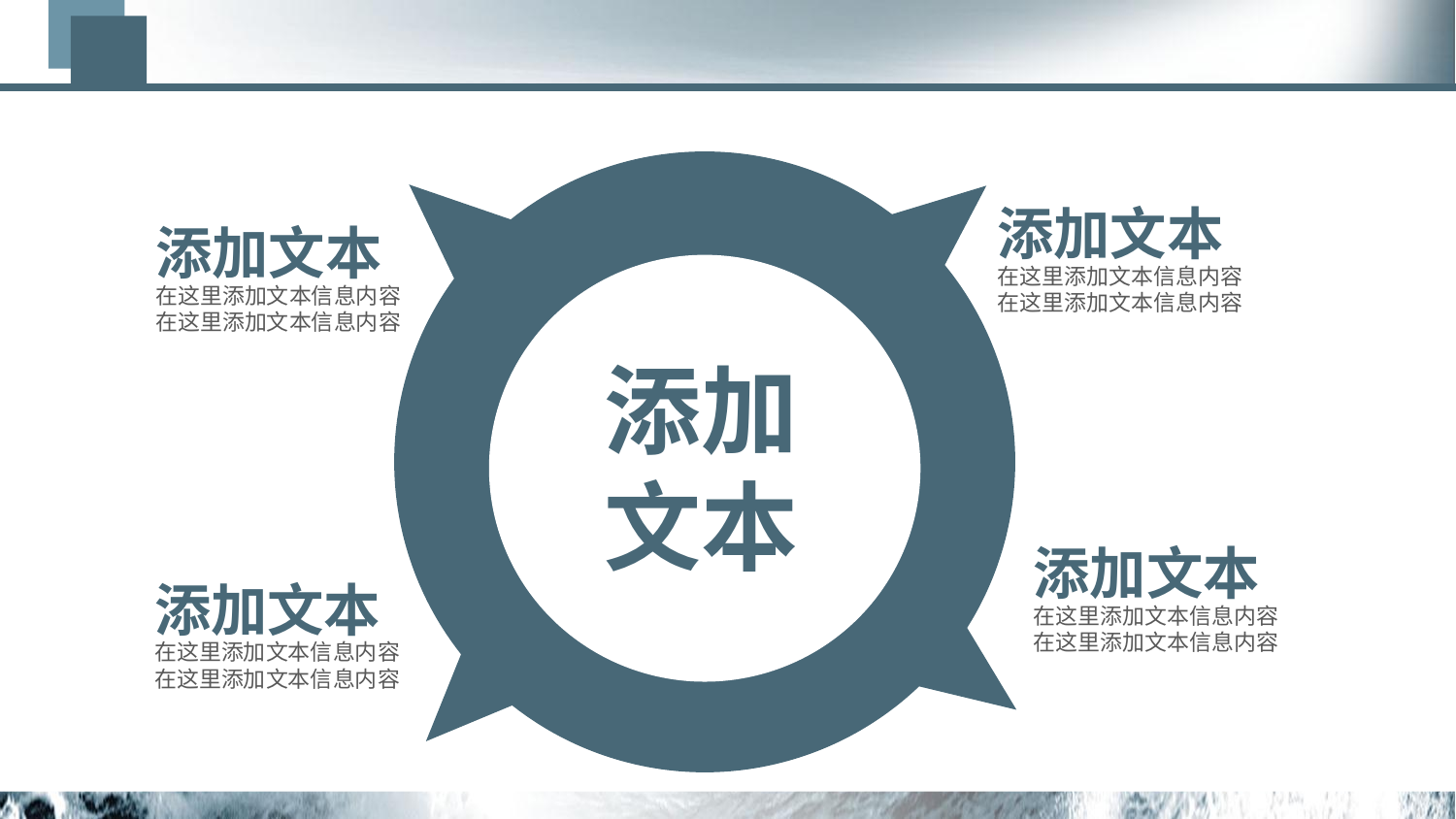

### Chart

| Category | 销售额 |
|---|---|
| 第一季度 | 4.0 |
| 第二季度 | 4.0 |
| 第三季度 | 4.0 |
| 第四季度 | 4.0 |

添加文本
添加文本
在这里添加文本信息内容
在这里添加文本信息内容
在这里添加文本信息内容
在这里添加文本信息内容
添加
文本
添加文本
添加文本
在这里添加文本信息内容
在这里添加文本信息内容

在这里添加文本信息内容
在这里添加文本信息内容